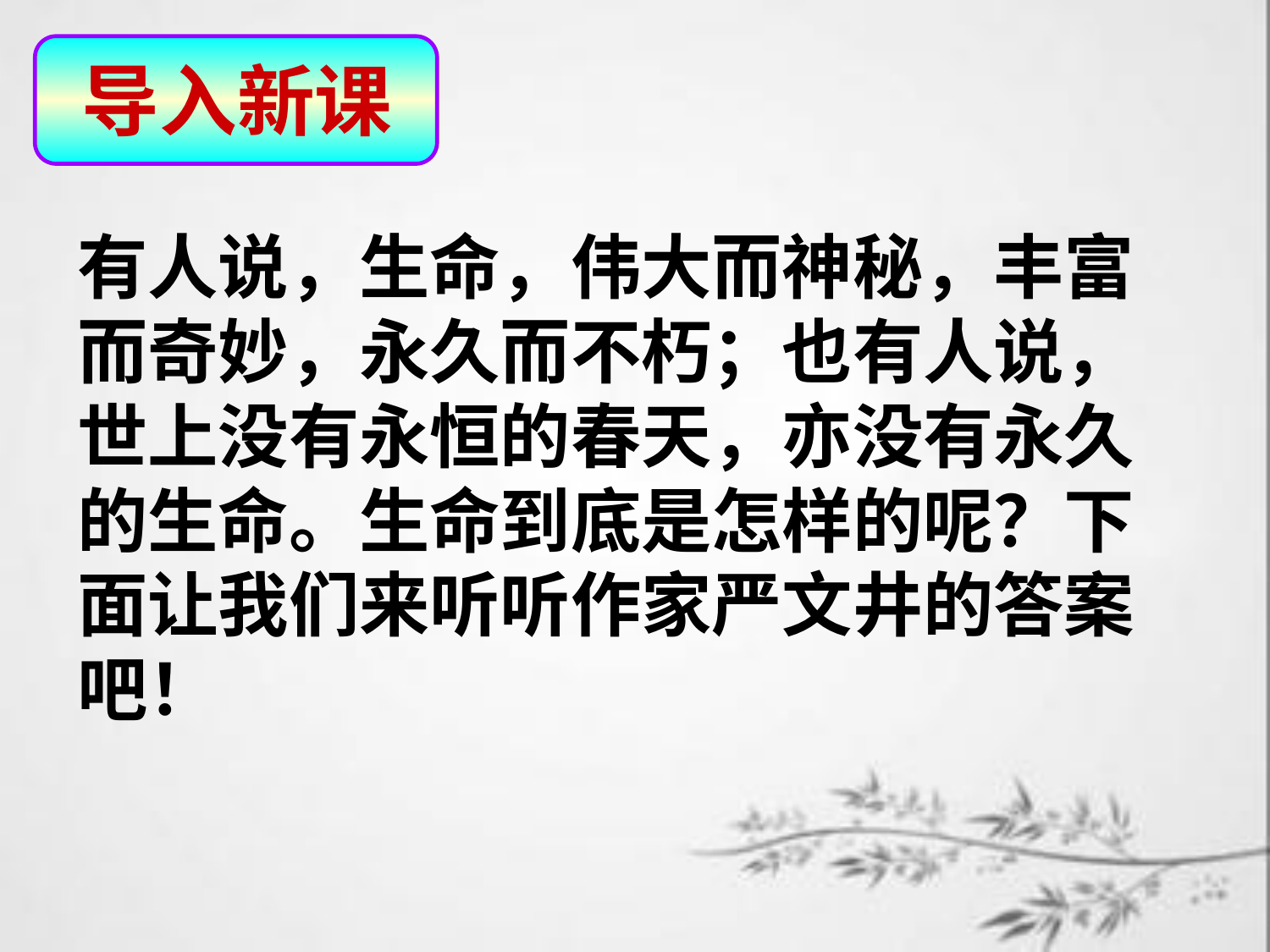

导入新课
有人说，生命，伟大而神秘，丰富而奇妙，永久而不朽；也有人说，世上没有永恒的春天，亦没有永久的生命。生命到底是怎样的呢？下面让我们来听听作家严文井的答案吧！